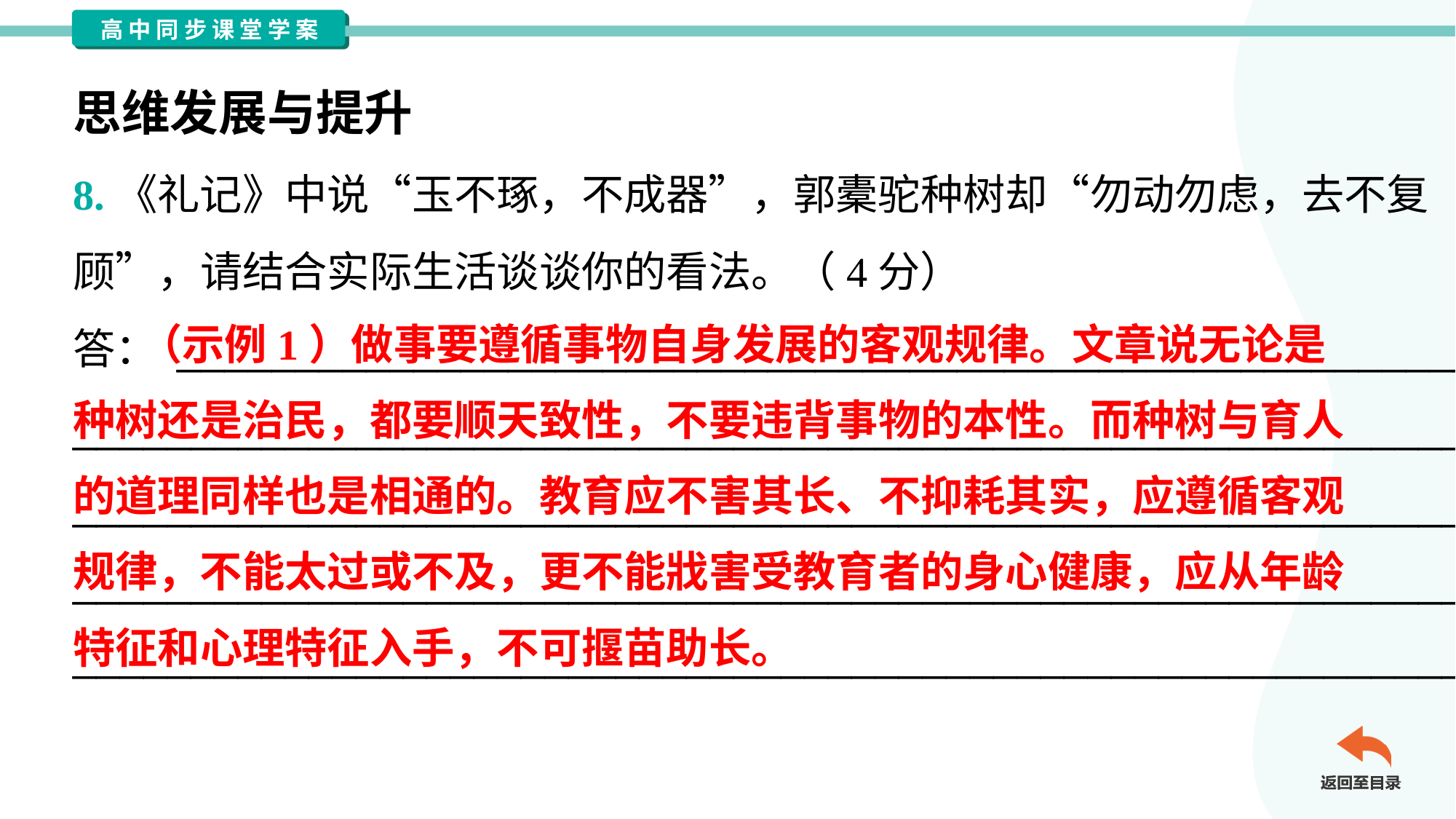

思维发展与提升
8.《礼记》中说“玉不琢，不成器”，郭橐驼种树却“勿动勿虑，去不复
顾”，请结合实际生活谈谈你的看法。（4分）
答： ________________________________________________________
_____________________________________________________________
_____________________________________________________________
_____________________________________________________________
_____________________________________________________________
      （示例1）做事要遵循事物自身发展的客观规律。文章说无论是
种树还是治民，都要顺天致性，不要违背事物的本性。而种树与育人
的道理同样也是相通的。教育应不害其长、不抑耗其实，应遵循客观
规律，不能太过或不及，更不能戕害受教育者的身心健康，应从年龄
特征和心理特征入手，不可揠苗助长。